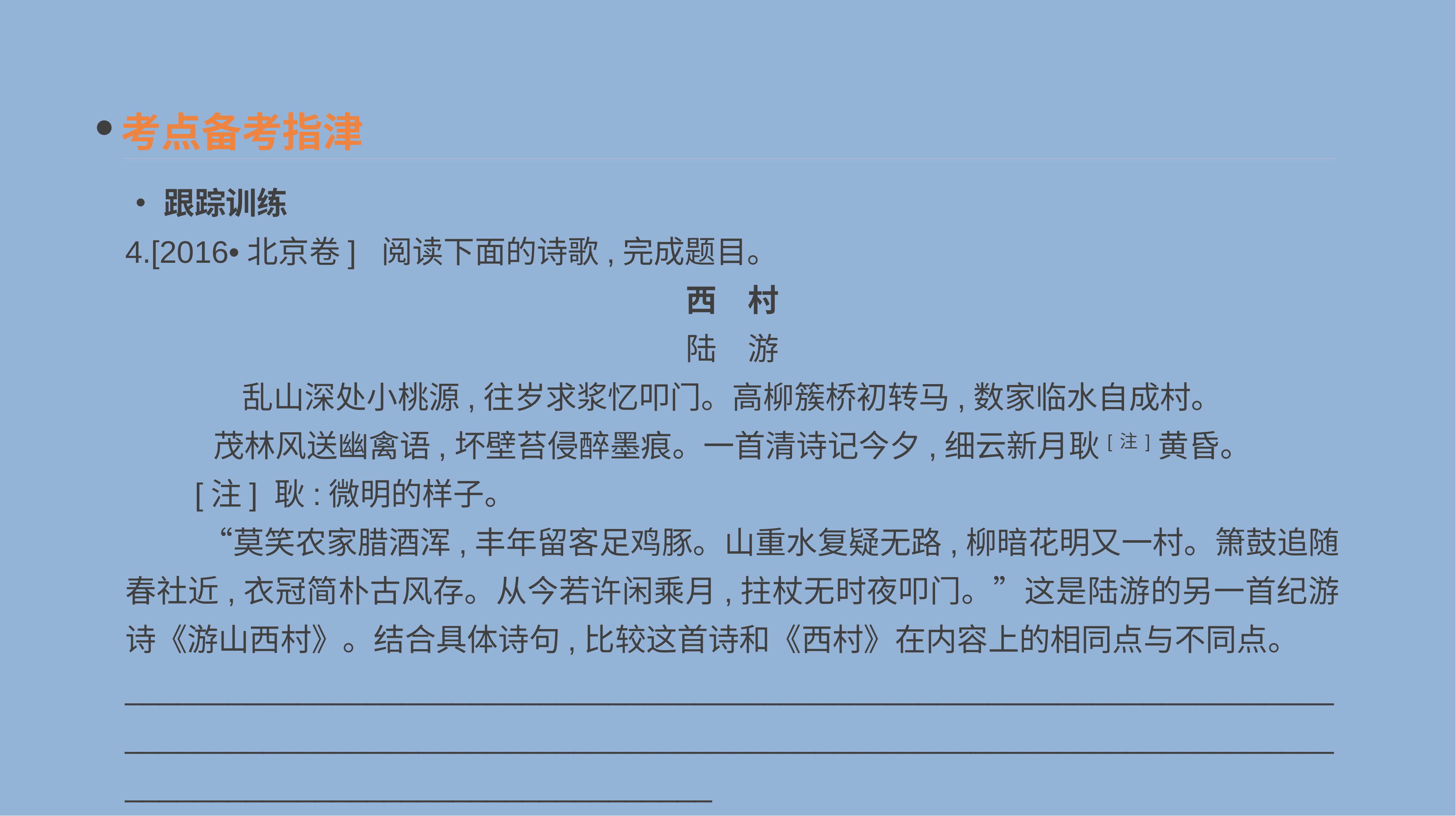

考点备考指津

•跟踪训练
4.[2016•北京卷]  阅读下面的诗歌,完成题目。
西　村
陆　游
乱山深处小桃源,往岁求浆忆叩门。高柳簇桥初转马,数家临水自成村。
茂林风送幽禽语,坏壁苔侵醉墨痕。一首清诗记今夕,细云新月耿[注]黄昏。
　　[注] 耿:微明的样子。
 　　“莫笑农家腊酒浑,丰年留客足鸡豚。山重水复疑无路,柳暗花明又一村。箫鼓追随春社近,衣冠简朴古风存。从今若许闲乘月,拄杖无时夜叩门。”这是陆游的另一首纪游诗《游山西村》。结合具体诗句,比较这首诗和《西村》在内容上的相同点与不同点。
______________________________________________________________________________________________________________________________________________________________________________